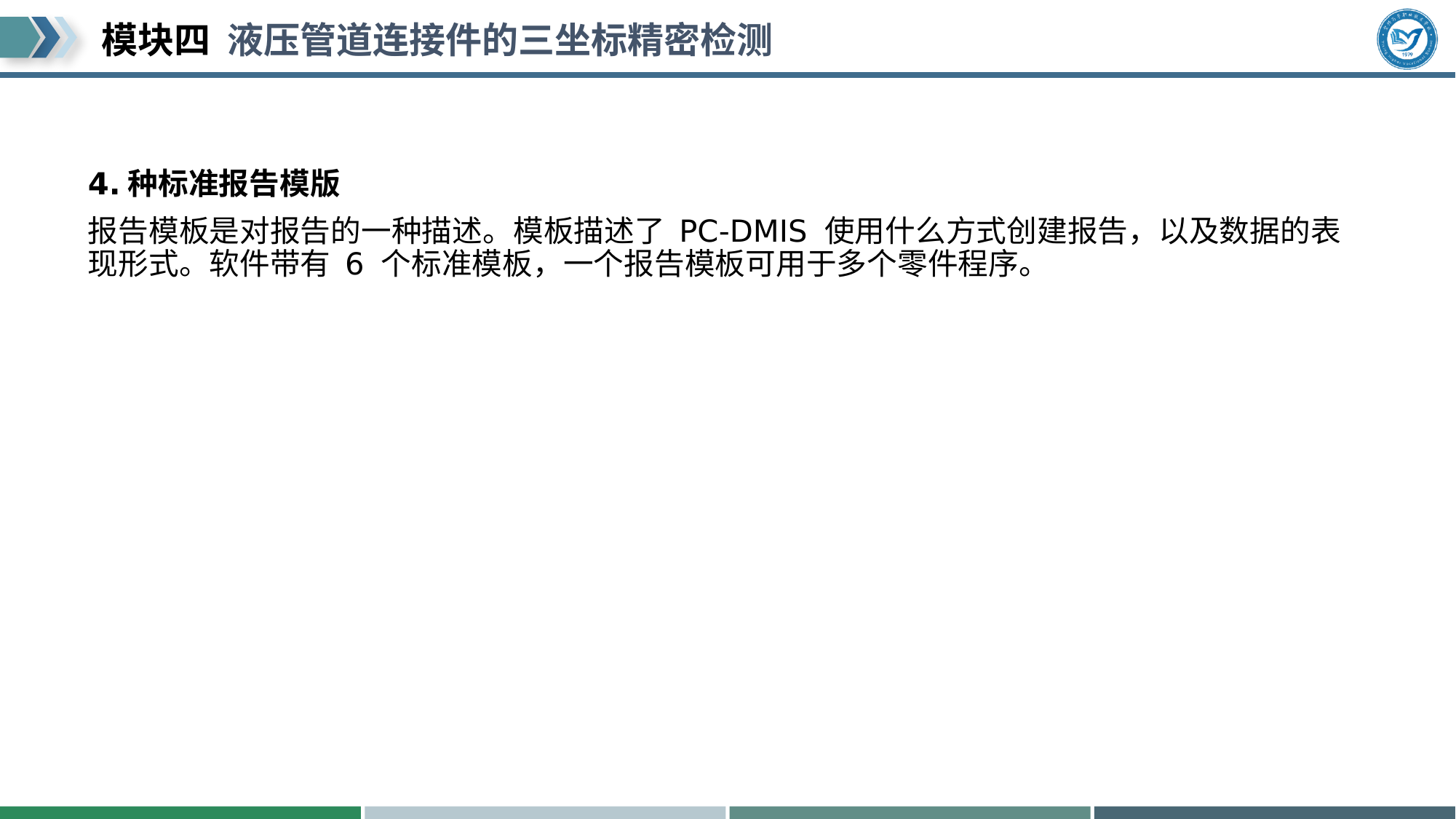

#
4.种标准报告模版
报告模板是对报告的一种描述。模板描述了 PC-DMIS 使用什么方式创建报告，以及数据的表现形式。软件带有 6 个标准模板，一个报告模板可用于多个零件程序。